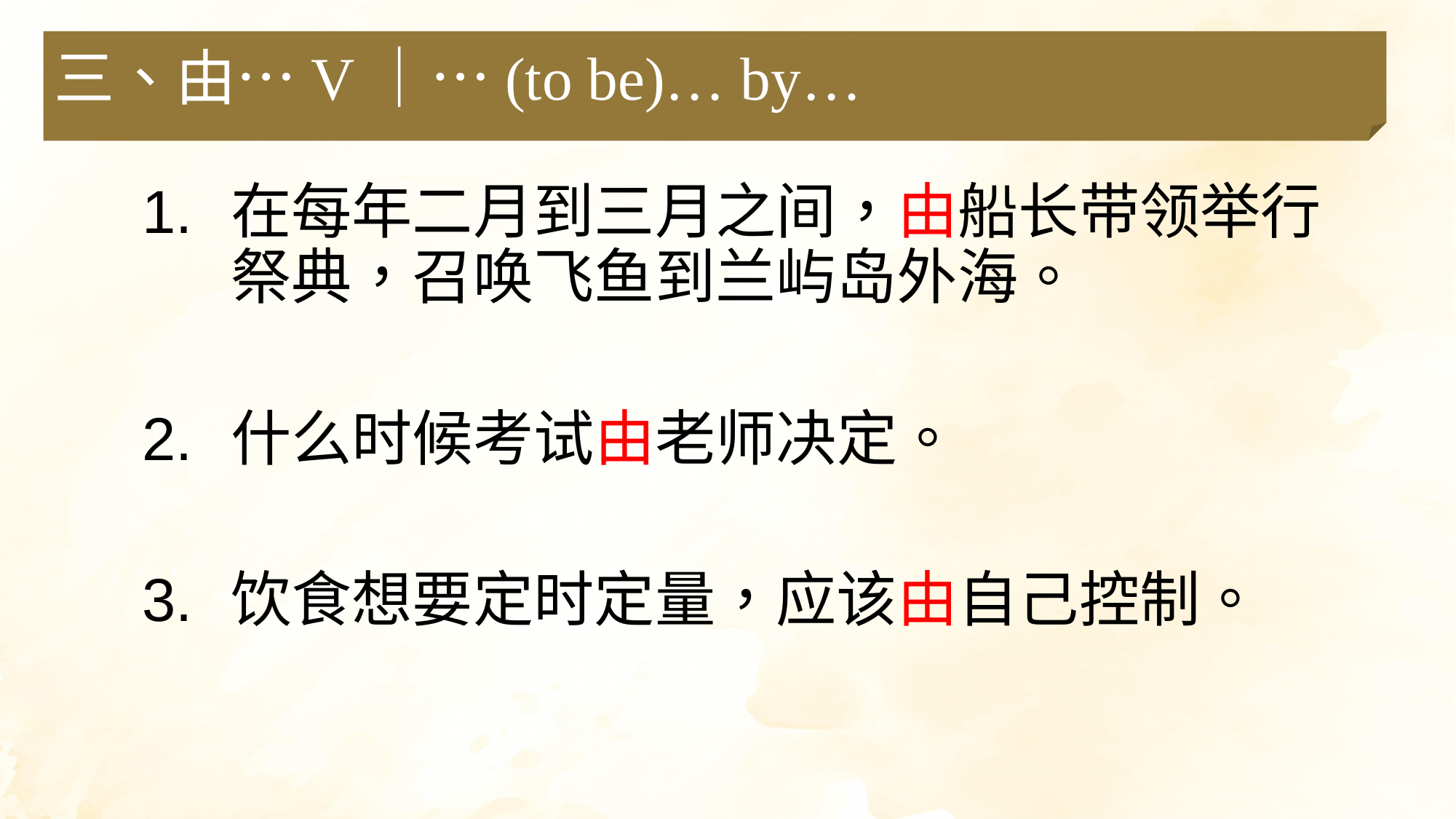

三、由…V｜…(to be)… by…
在每年二月到三月之间，由船长带领举行祭典，召唤飞鱼到兰屿岛外海。

什么时候考试由老师决定。

饮食想要定时定量，应该由自己控制。